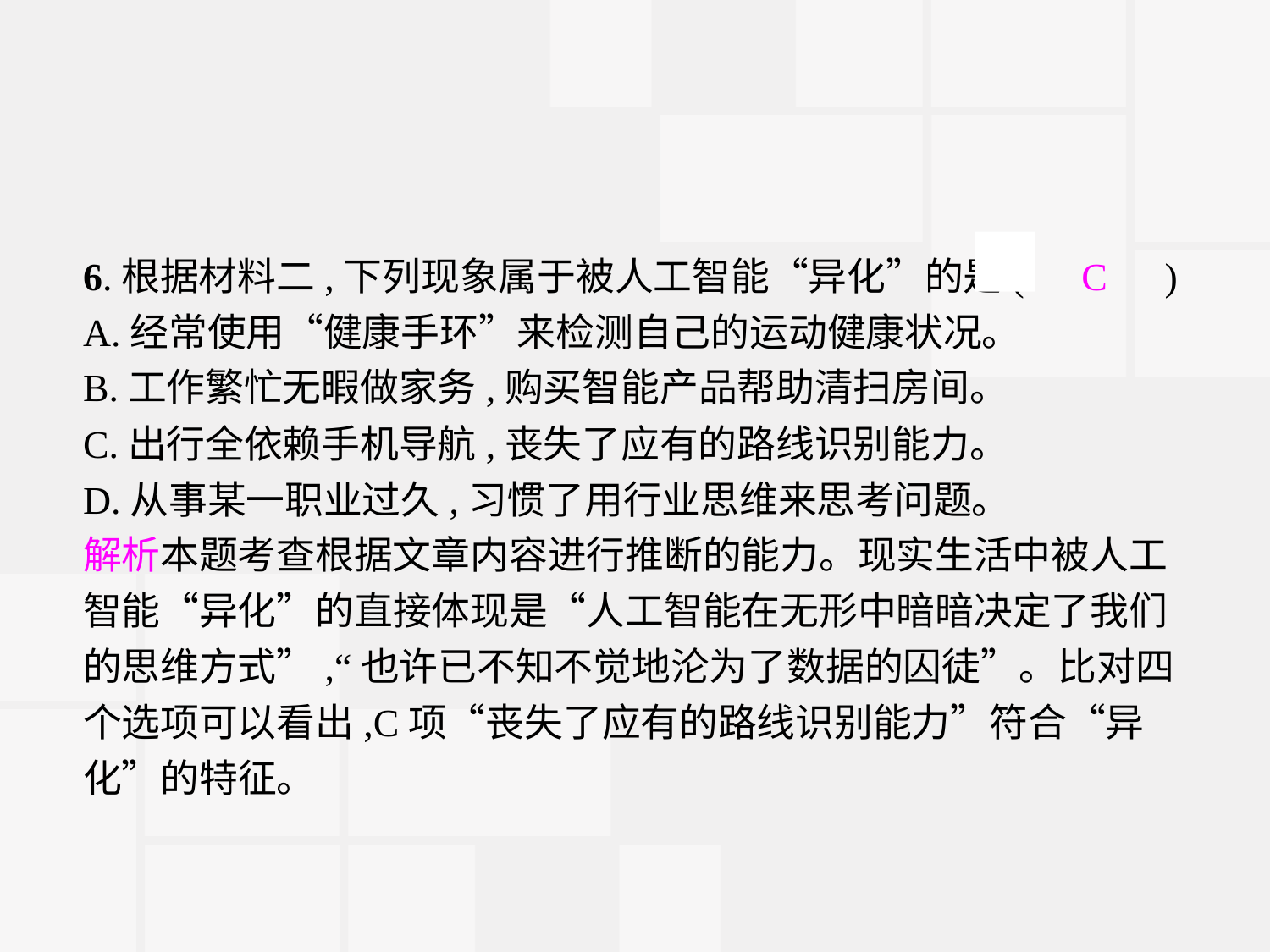

6.根据材料二,下列现象属于被人工智能“异化”的是(　C　)
A.经常使用“健康手环”来检测自己的运动健康状况。
B.工作繁忙无暇做家务,购买智能产品帮助清扫房间。
C.出行全依赖手机导航,丧失了应有的路线识别能力。
D.从事某一职业过久,习惯了用行业思维来思考问题。
解析本题考查根据文章内容进行推断的能力。现实生活中被人工智能“异化”的直接体现是“人工智能在无形中暗暗决定了我们的思维方式”,“也许已不知不觉地沦为了数据的囚徒”。比对四个选项可以看出,C项“丧失了应有的路线识别能力”符合“异化”的特征。